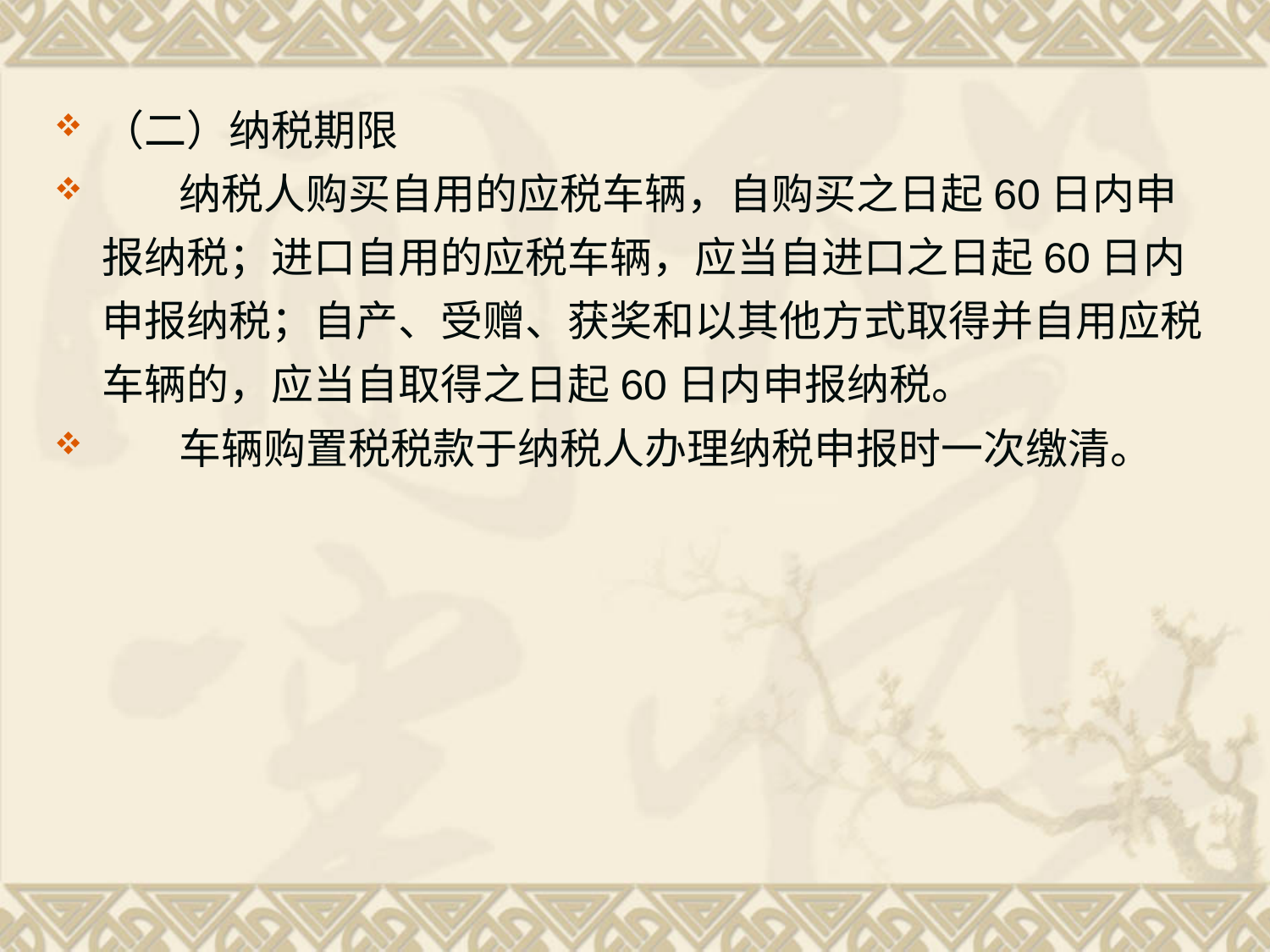

#
（二）纳税期限
       纳税人购买自用的应税车辆，自购买之日起60日内申报纳税；进口自用的应税车辆，应当自进口之日起60日内申报纳税；自产、受赠、获奖和以其他方式取得并自用应税车辆的，应当自取得之日起60日内申报纳税。
       车辆购置税税款于纳税人办理纳税申报时一次缴清。